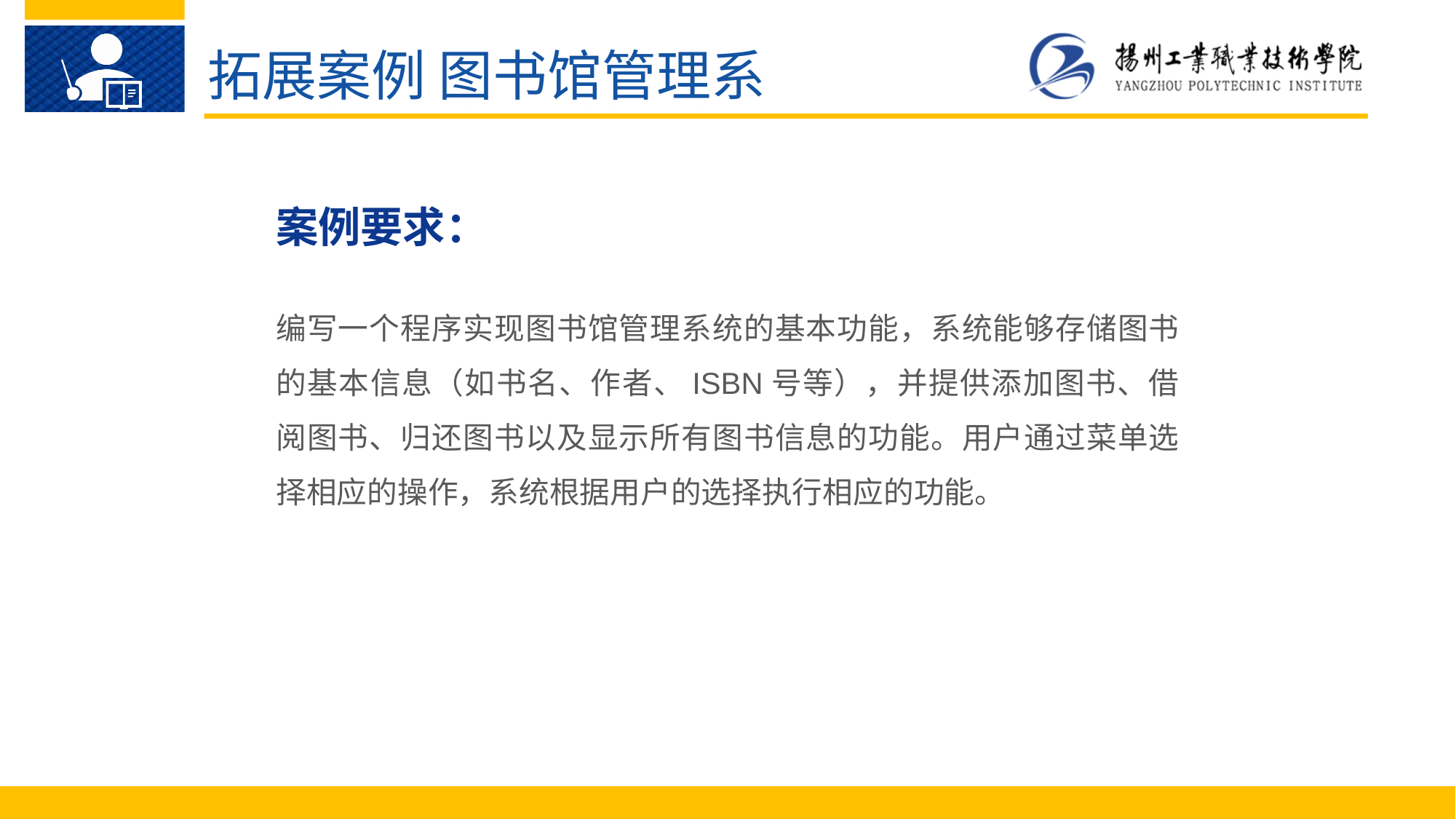

拓展案例 图书馆管理系
案例要求：
编写一个程序实现图书馆管理系统的基本功能，系统能够存储图书的基本信息（如书名、作者、ISBN号等），并提供添加图书、借阅图书、归还图书以及显示所有图书信息的功能。用户通过菜单选择相应的操作，系统根据用户的选择执行相应的功能。